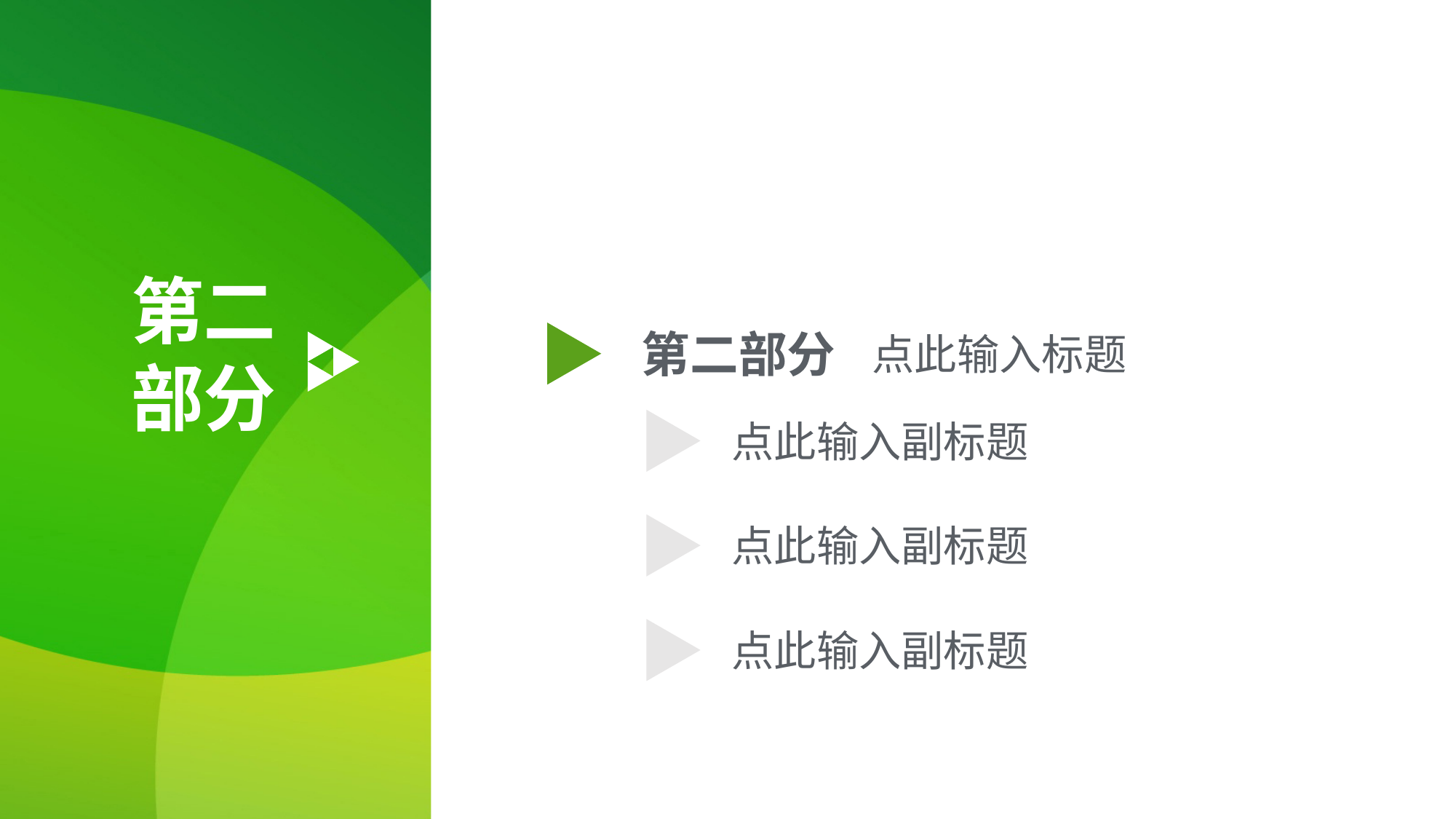

第二部分
第二部分
点此输入标题

点此输入副标题

点此输入副标题

点此输入副标题